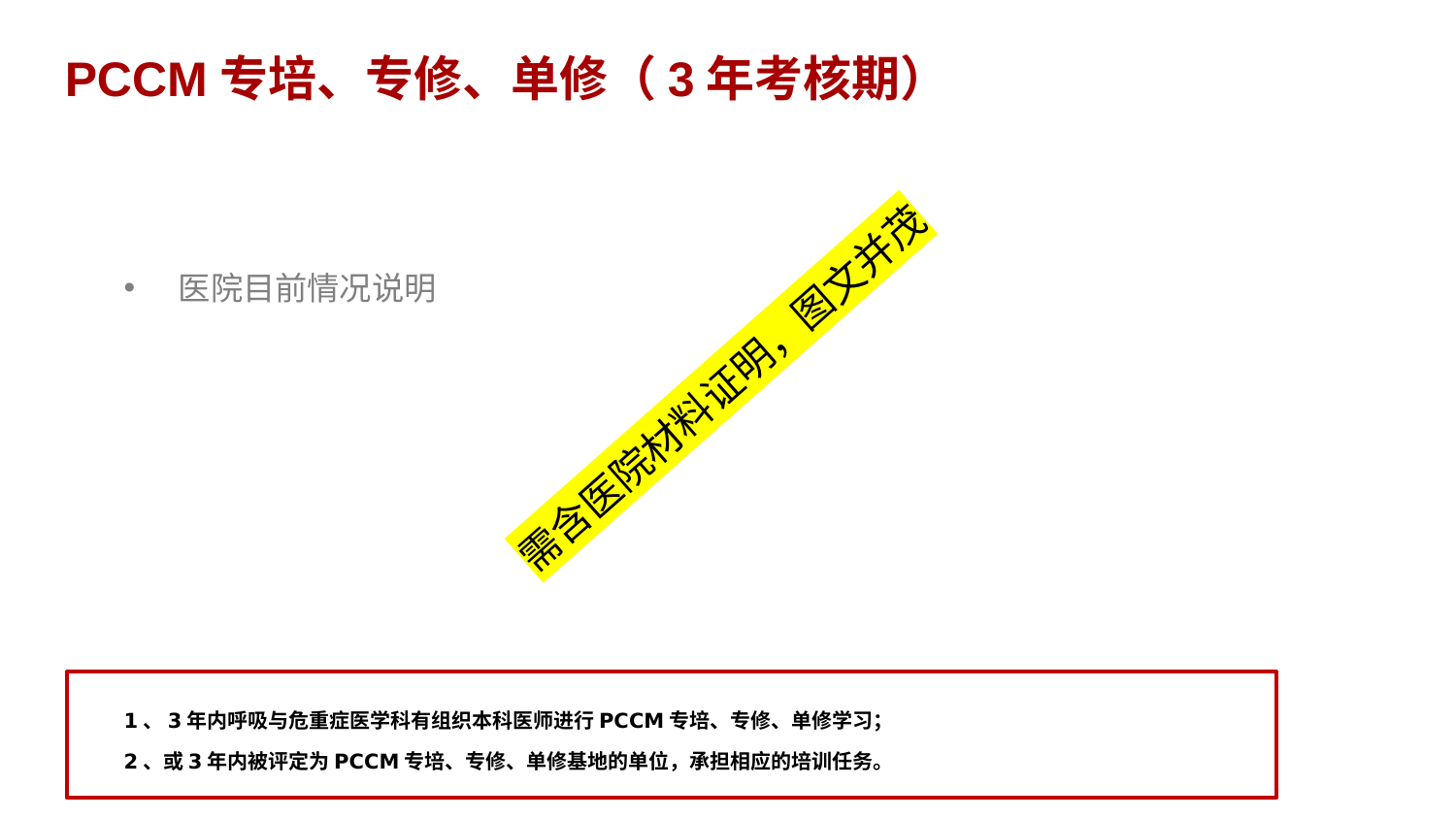

PCCM专培、专修、单修（3年考核期）
医院目前情况说明
需含医院材料证明，图文并茂

1、3年内呼吸与危重症医学科有组织本科医师进行PCCM专培、专修、单修学习；
2、或3年内被评定为PCCM专培、专修、单修基地的单位，承担相应的培训任务。